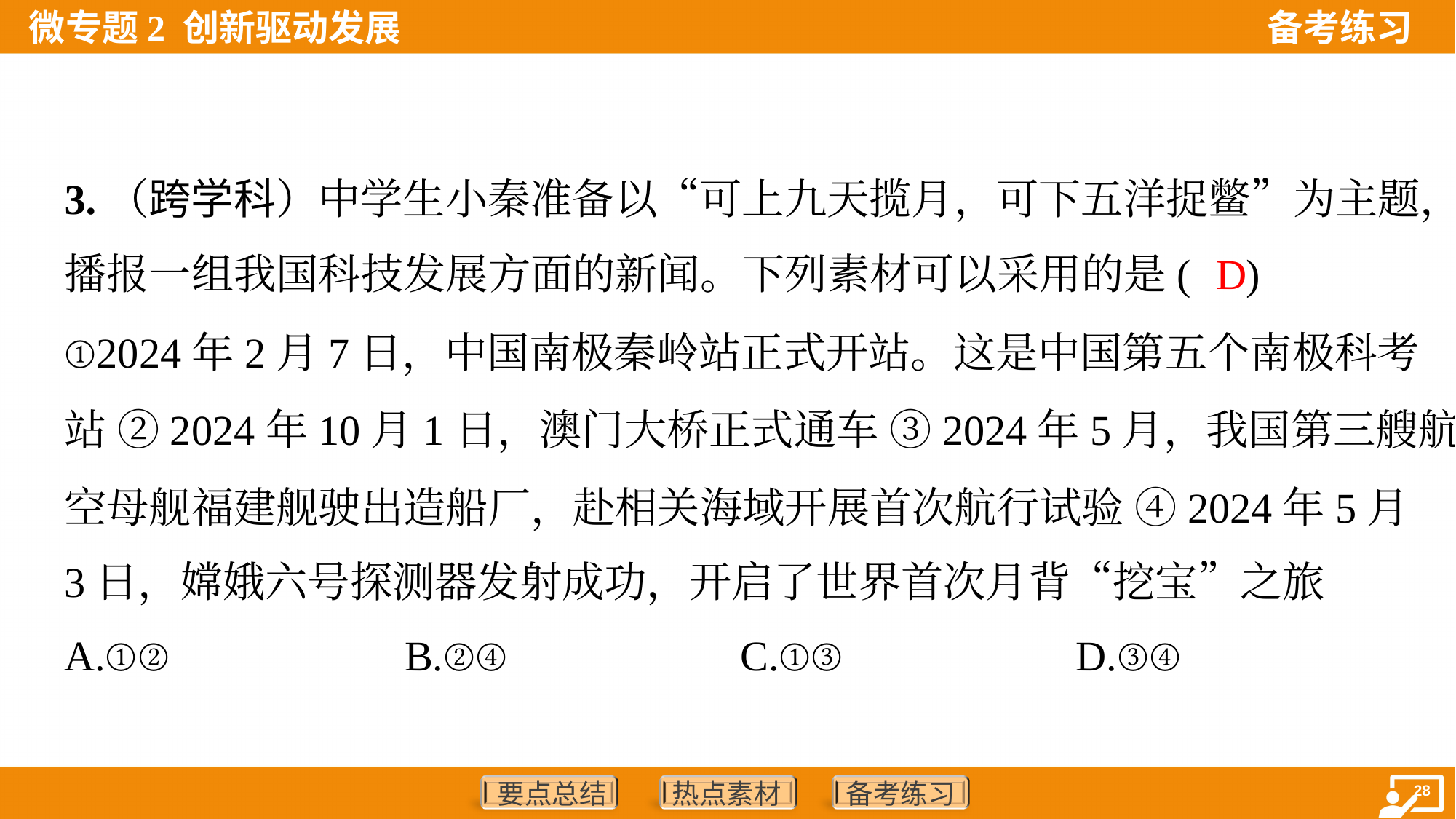

3.（跨学科）中学生小秦准备以“可上九天揽月，可下五洋捉鳖”为主题，
播报一组我国科技发展方面的新闻。下列素材可以采用的是(     )
D
①2024年2月7日，中国南极秦岭站正式开站。这是中国第五个南极科考
站 ②2024年10月1日，澳门大桥正式通车 ③2024年5月，我国第三艘航
空母舰福建舰驶出造船厂，赴相关海域开展首次航行试验 ④2024年5月
3日，嫦娥六号探测器发射成功，开启了世界首次月背“挖宝”之旅
A.①②	B.②④	C.①③	D.③④